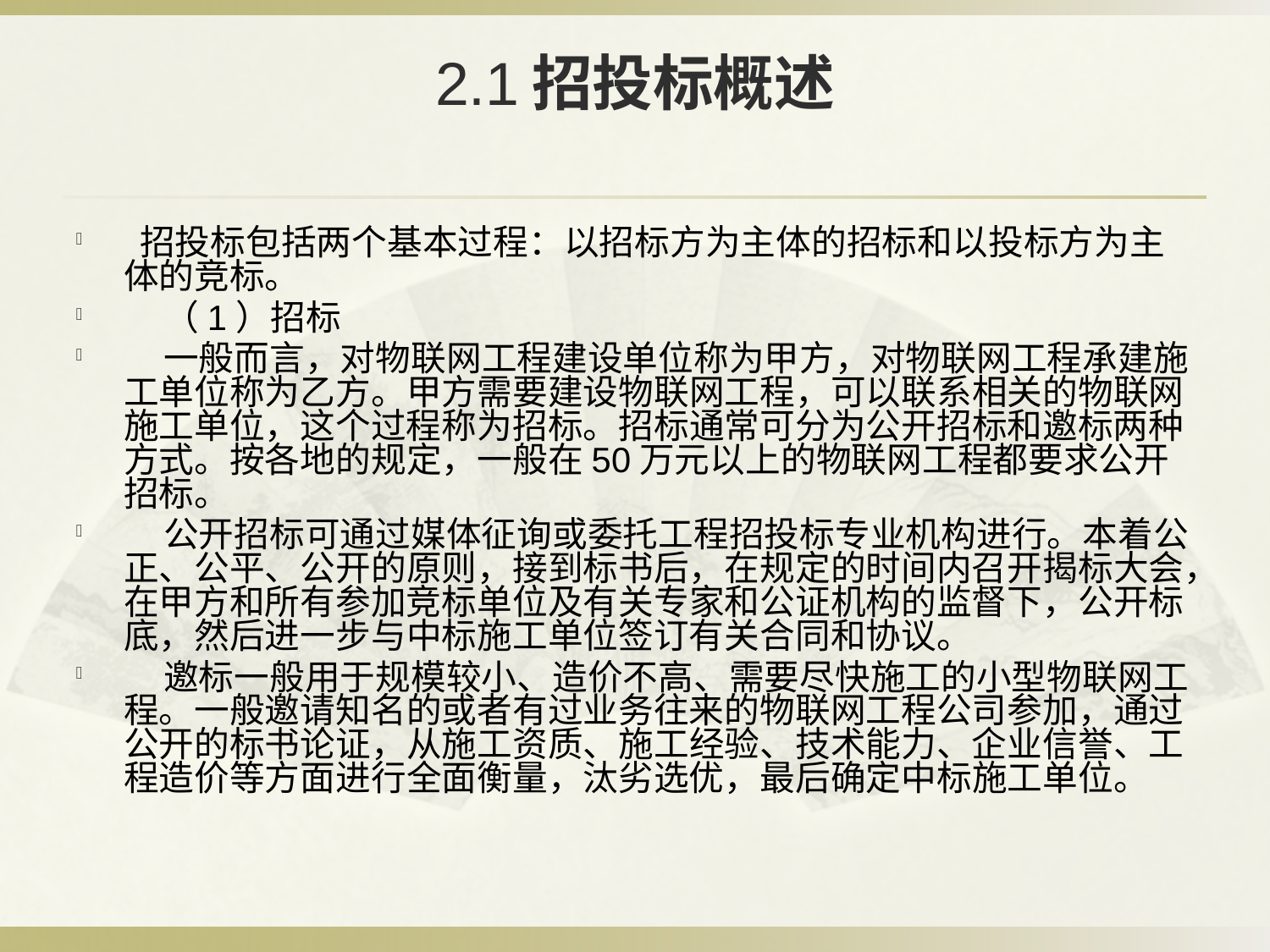

# 2.1招投标概述
 招投标包括两个基本过程：以招标方为主体的招标和以投标方为主体的竞标。
    （1）招标
    一般而言，对物联网工程建设单位称为甲方，对物联网工程承建施工单位称为乙方。甲方需要建设物联网工程，可以联系相关的物联网施工单位，这个过程称为招标。招标通常可分为公开招标和邀标两种方式。按各地的规定，一般在50万元以上的物联网工程都要求公开招标。
    公开招标可通过媒体征询或委托工程招投标专业机构进行。本着公正、公平、公开的原则，接到标书后，在规定的时间内召开揭标大会，在甲方和所有参加竞标单位及有关专家和公证机构的监督下，公开标底，然后进一步与中标施工单位签订有关合同和协议。
    邀标一般用于规模较小、造价不高、需要尽快施工的小型物联网工程。一般邀请知名的或者有过业务往来的物联网工程公司参加，通过公开的标书论证，从施工资质、施工经验、技术能力、企业信誉、工程造价等方面进行全面衡量，汰劣选优，最后确定中标施工单位。